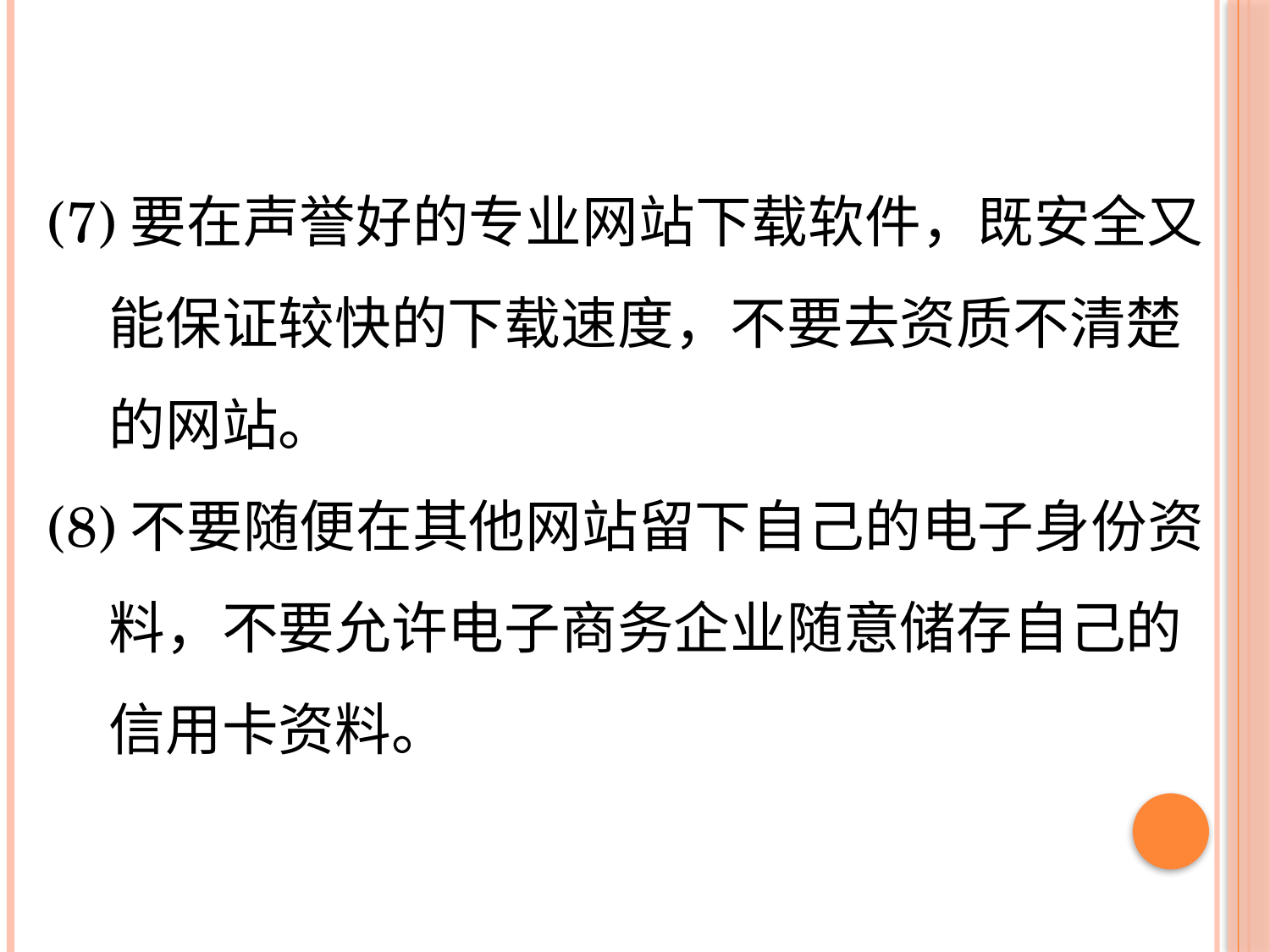

(7)要在声誉好的专业网站下载软件，既安全又能保证较快的下载速度，不要去资质不清楚的网站。
(8)不要随便在其他网站留下自己的电子身份资料，不要允许电子商务企业随意储存自己的信用卡资料。